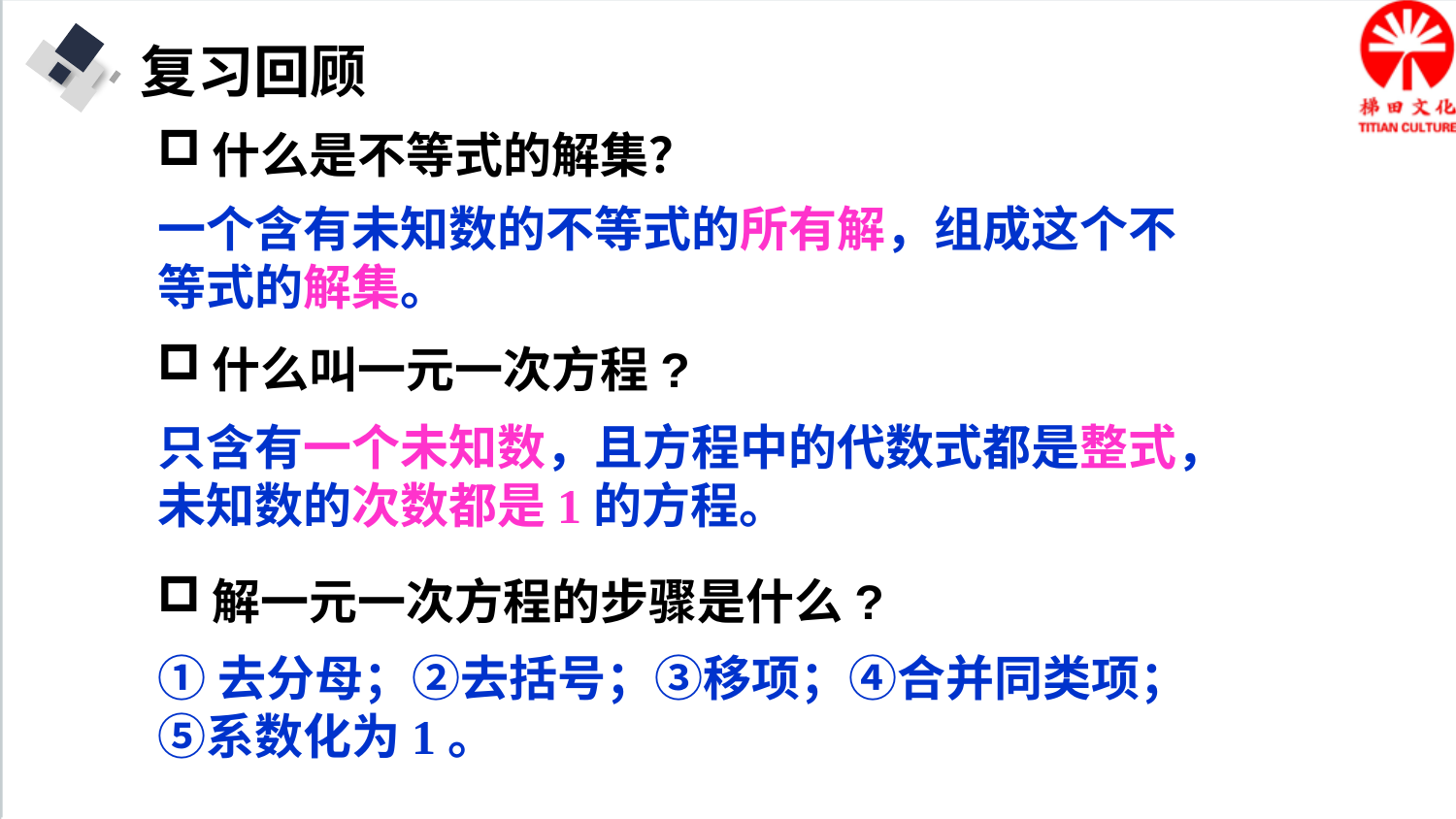

复习回顾
什么是不等式的解集？
一个含有未知数的不等式的所有解，组成这个不等式的解集。
什么叫一元一次方程?
只含有一个未知数，且方程中的代数式都是整式，未知数的次数都是1的方程。
解一元一次方程的步骤是什么?
①去分母；②去括号；③移项；④合并同类项；⑤系数化为1。